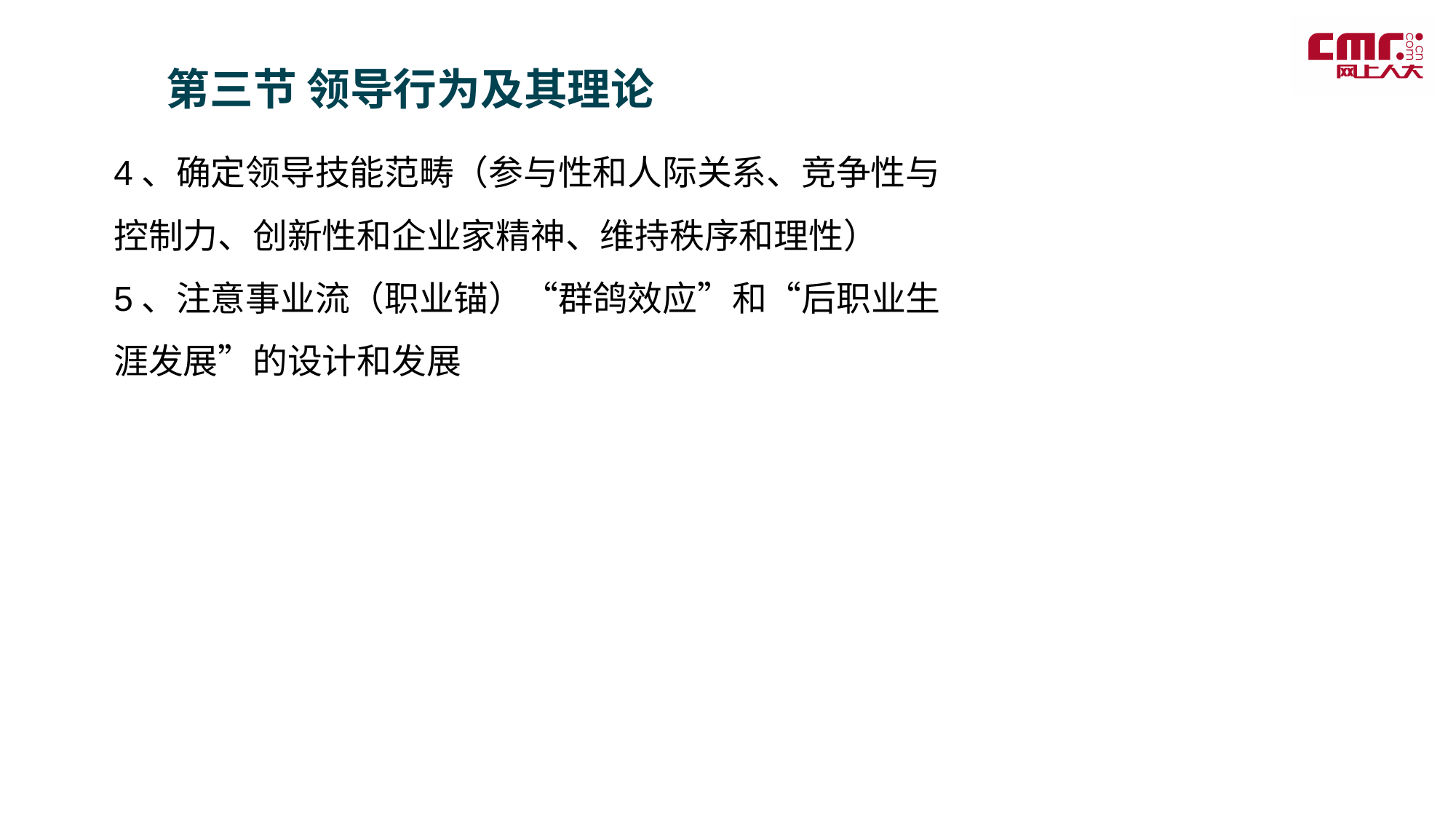

第三节 领导行为及其理论
4、确定领导技能范畴（参与性和人际关系、竞争性与控制力、创新性和企业家精神、维持秩序和理性）
5、注意事业流（职业锚）“群鸽效应”和“后职业生涯发展”的设计和发展